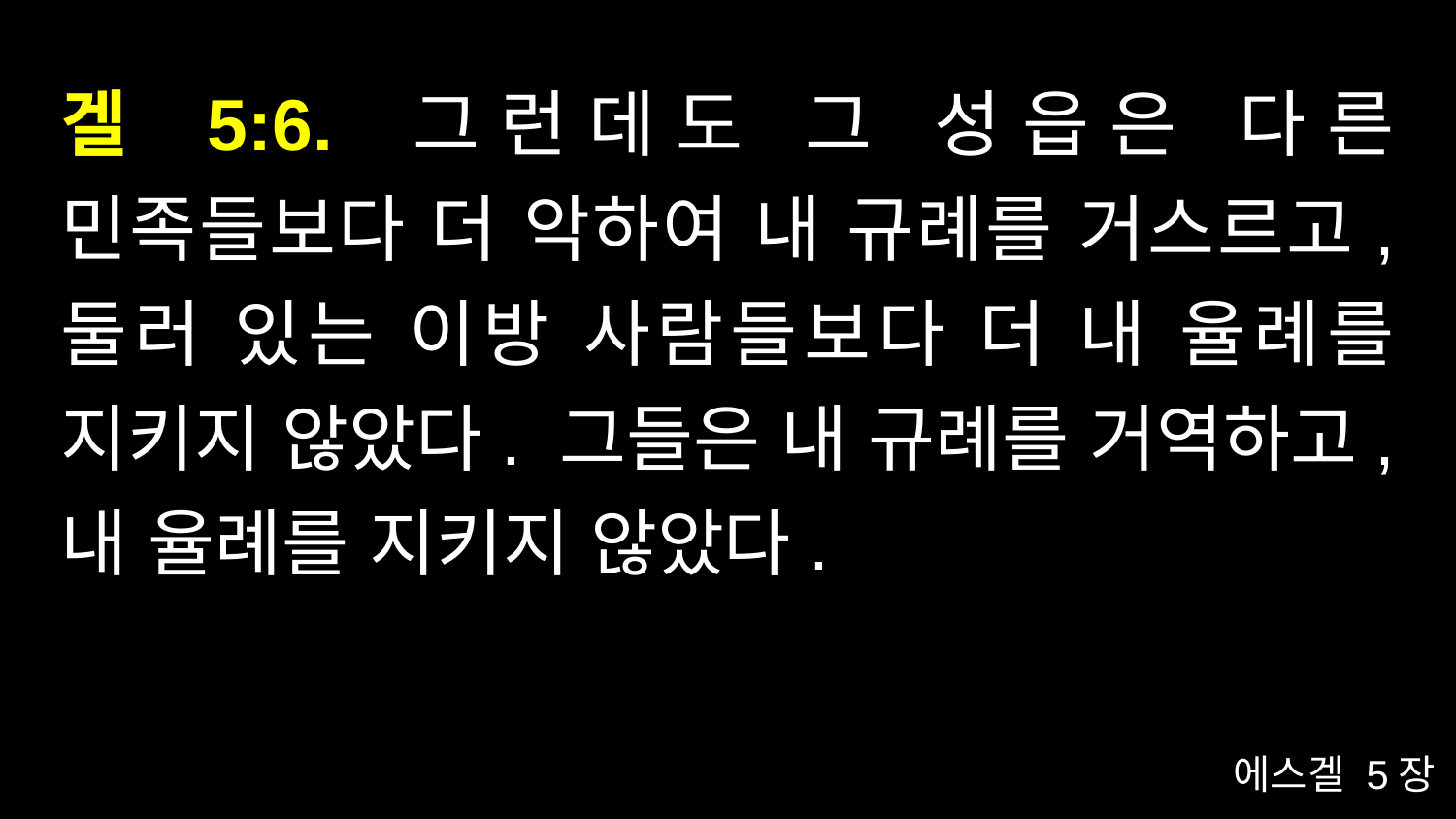

# 겔 5:6. 그런데도 그 성읍은 다른 민족들보다 더 악하여 내 규례를 거스르고, 둘러 있는 이방 사람들보다 더 내 율례를 지키지 않았다. 그들은 내 규례를 거역하고, 내 율례를 지키지 않았다.
에스겔 5장